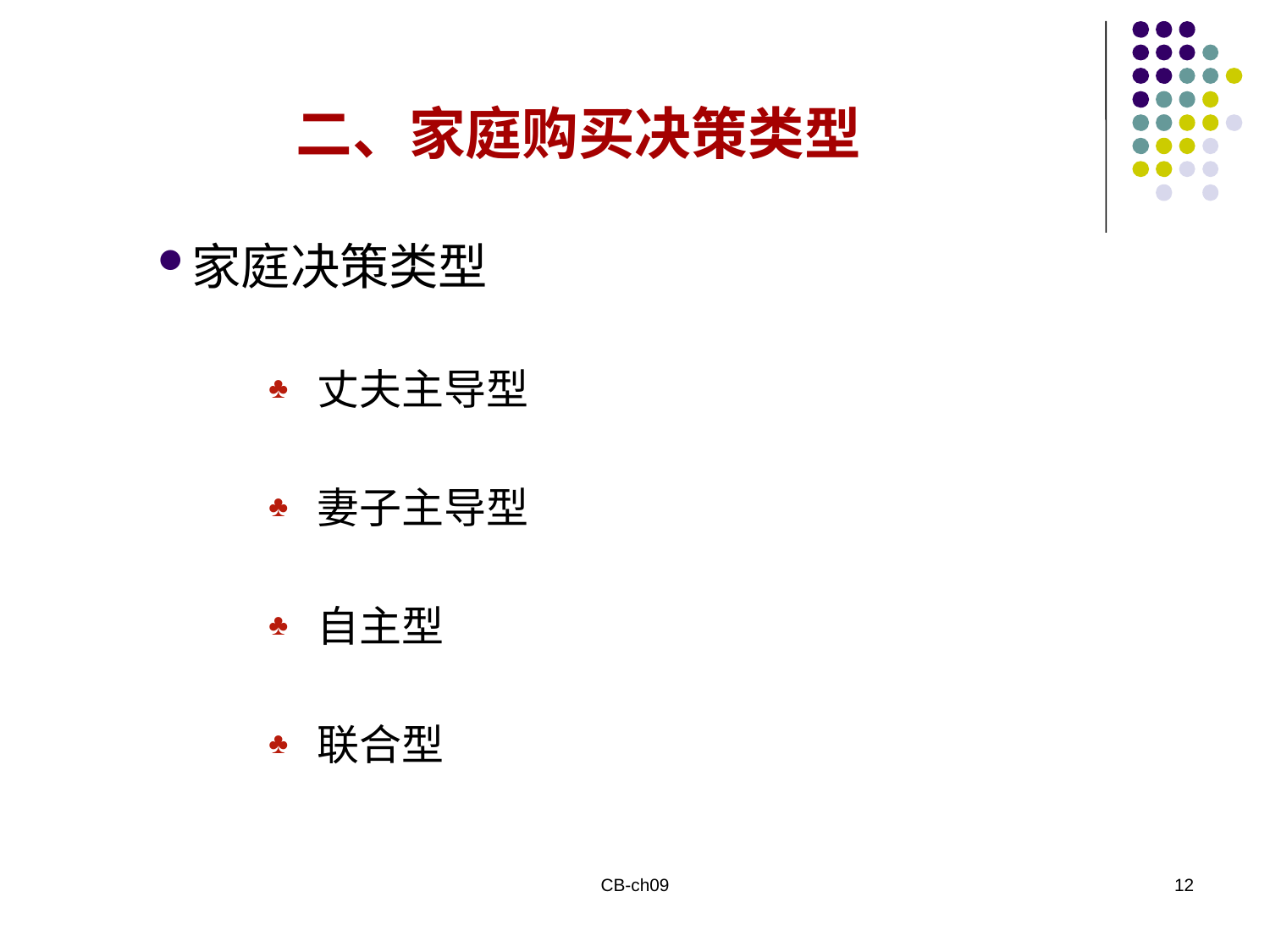

二、家庭购买决策类型

家庭决策类型
丈夫主导型
妻子主导型
自主型
联合型

CB-ch09
12